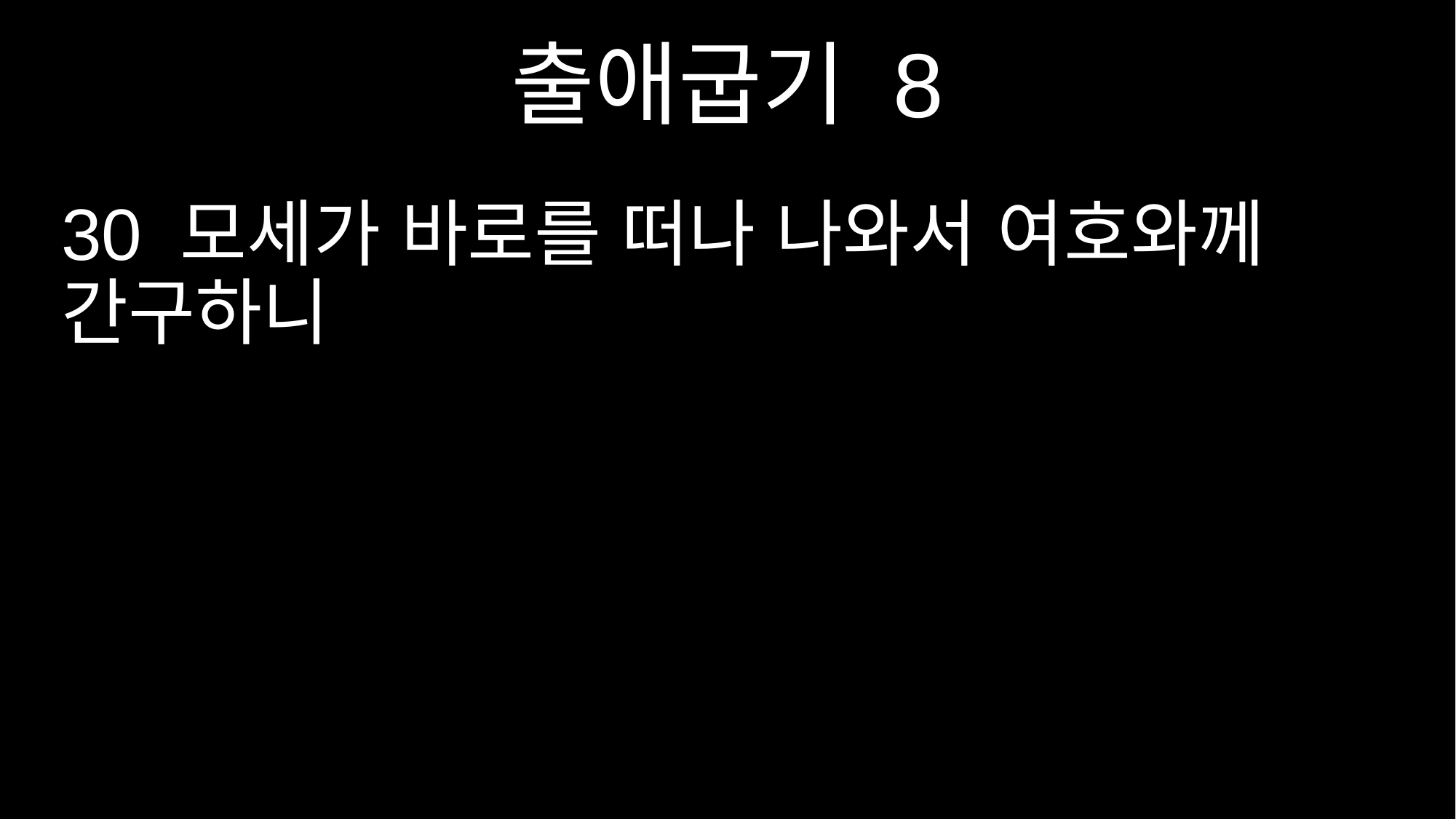

출애굽기 8
30 모세가 바로를 떠나 나와서 여호와께 간구하니